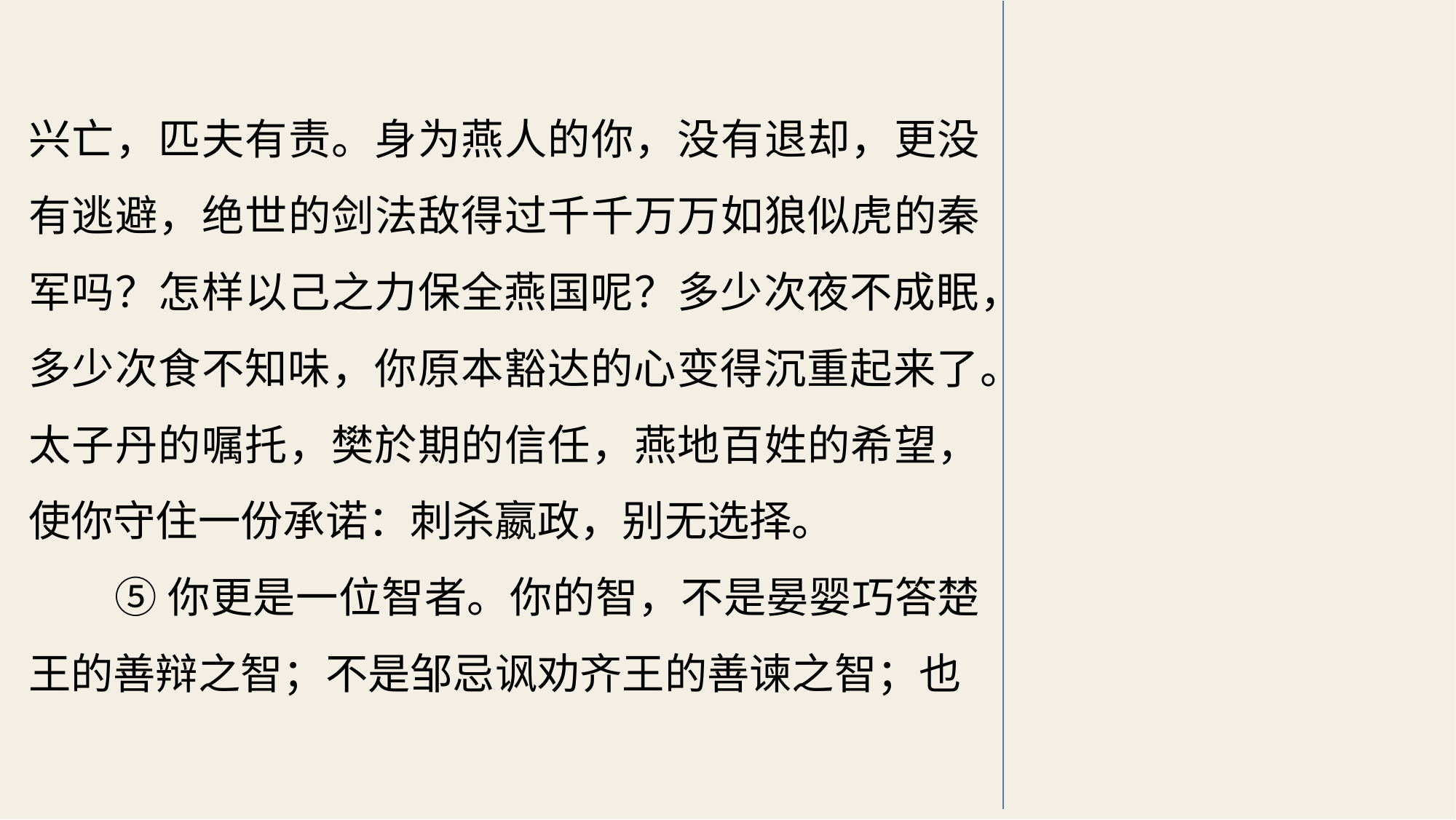

兴亡，匹夫有责。身为燕人的你，没有退却，更没有逃避，绝世的剑法敌得过千千万万如狼似虎的秦军吗？怎样以己之力保全燕国呢？多少次夜不成眠，多少次食不知味，你原本豁达的心变得沉重起来了。太子丹的嘱托，樊於期的信任，燕地百姓的希望，使你守住一份承诺：刺杀嬴政，别无选择。
⑤你更是一位智者。你的智，不是晏婴巧答楚王的善辩之智；不是邹忌讽劝齐王的善谏之智；也